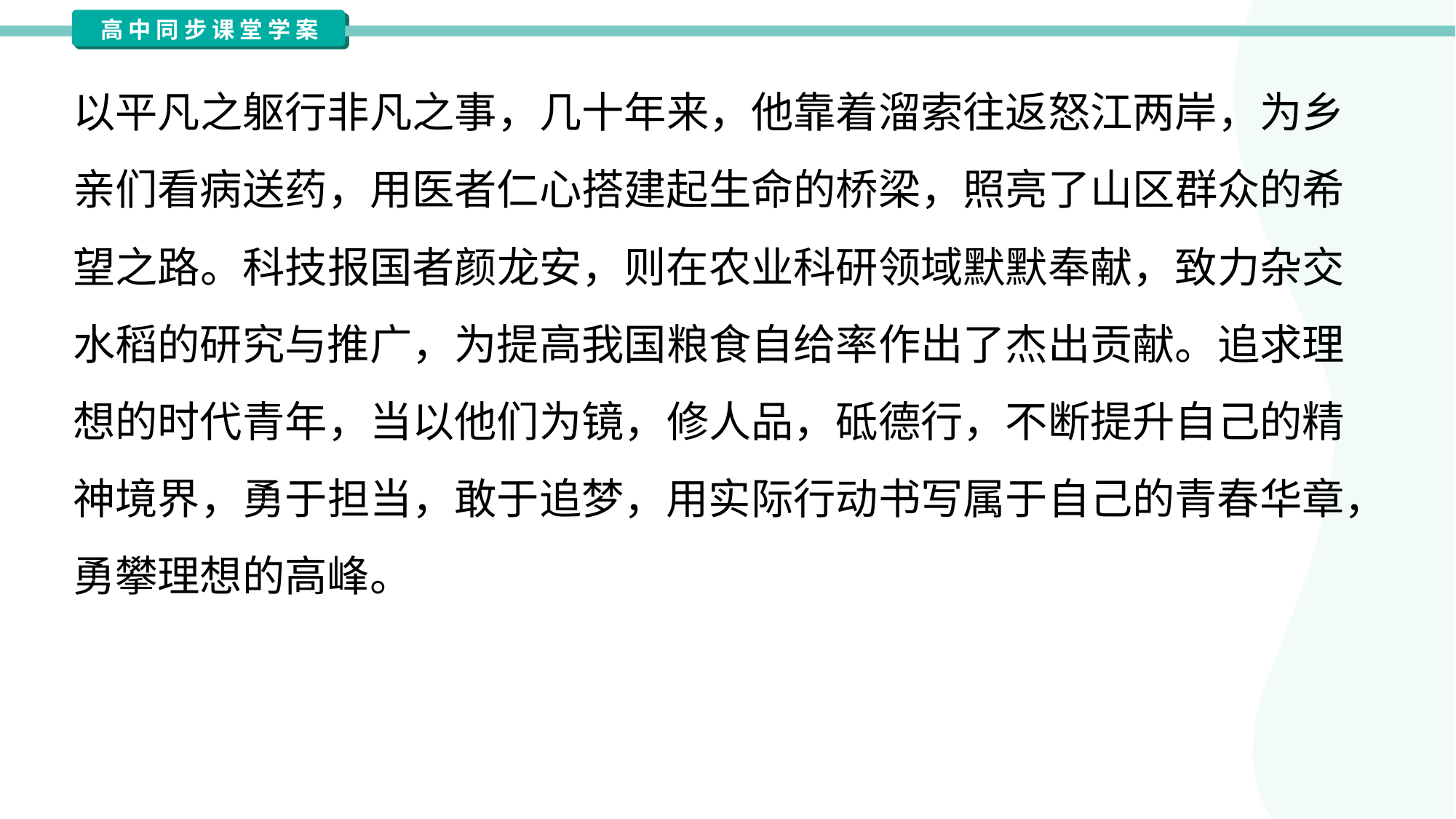

以平凡之躯行非凡之事，几十年来，他靠着溜索往返怒江两岸，为乡
亲们看病送药，用医者仁心搭建起生命的桥梁，照亮了山区群众的希
望之路。科技报国者颜龙安，则在农业科研领域默默奉献，致力杂交
水稻的研究与推广，为提高我国粮食自给率作出了杰出贡献。追求理
想的时代青年，当以他们为镜，修人品，砥德行，不断提升自己的精
神境界，勇于担当，敢于追梦，用实际行动书写属于自己的青春华章，
勇攀理想的高峰。